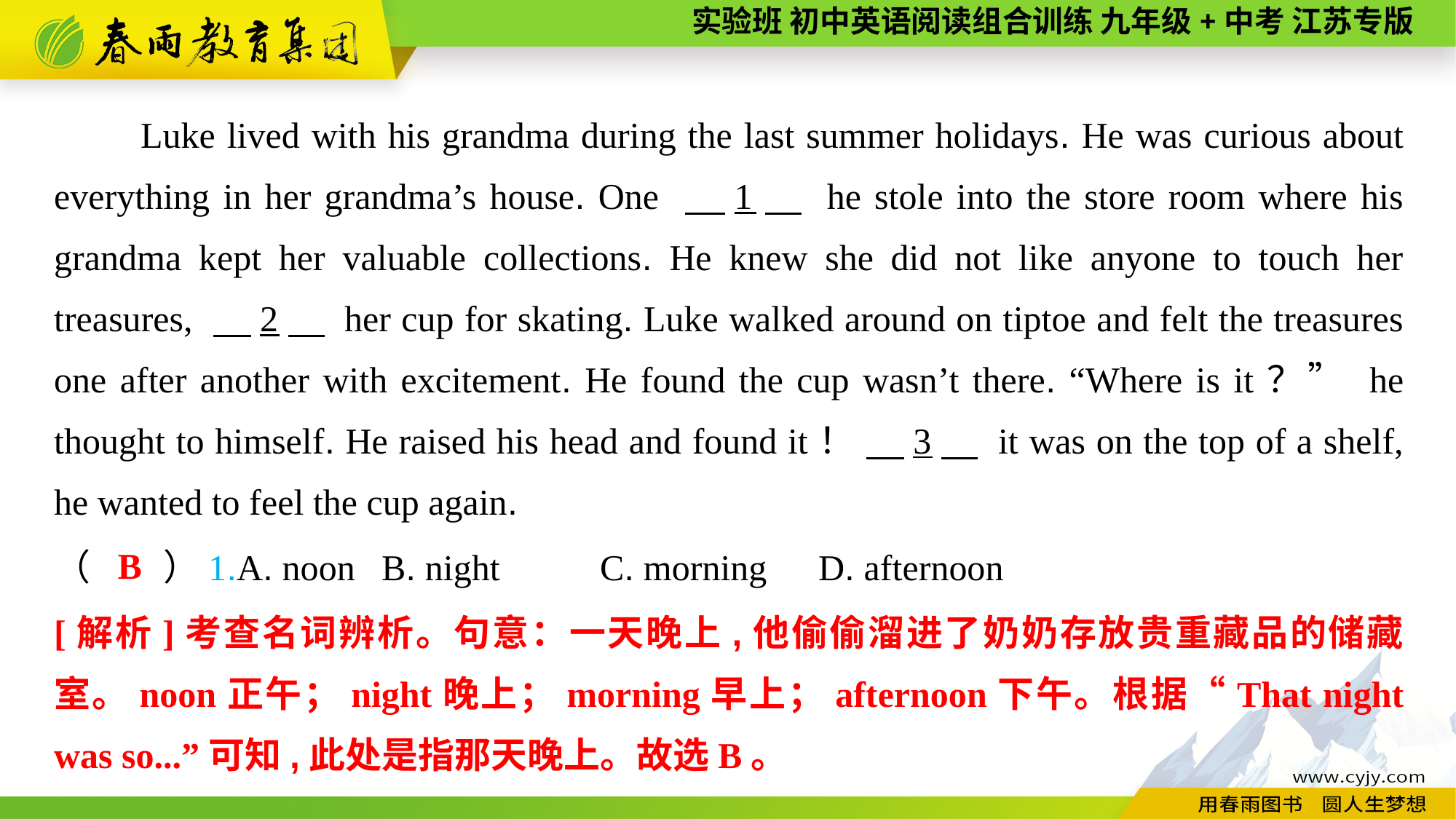

Luke lived with his grandma during the last summer holidays. He was curious about everything in her grandma’s house. One 　1　 he stole into the store room where his grandma kept her valuable collections. He knew she did not like anyone to touch her treasures, 　2　 her cup for skating. Luke walked around on tiptoe and felt the treasures one after another with excitement. He found the cup wasn’t there. “Where is it？” he thought to himself. He raised his head and found it！ 　3　 it was on the top of a shelf, he wanted to feel the cup again.
B
（　　）1.A. noon	B. night	C. morning	D. afternoon
[解析]考查名词辨析。句意：一天晚上,他偷偷溜进了奶奶存放贵重藏品的储藏室。noon正午；night晚上；morning早上；afternoon下午。根据“That night was so...”可知,此处是指那天晚上。故选B。